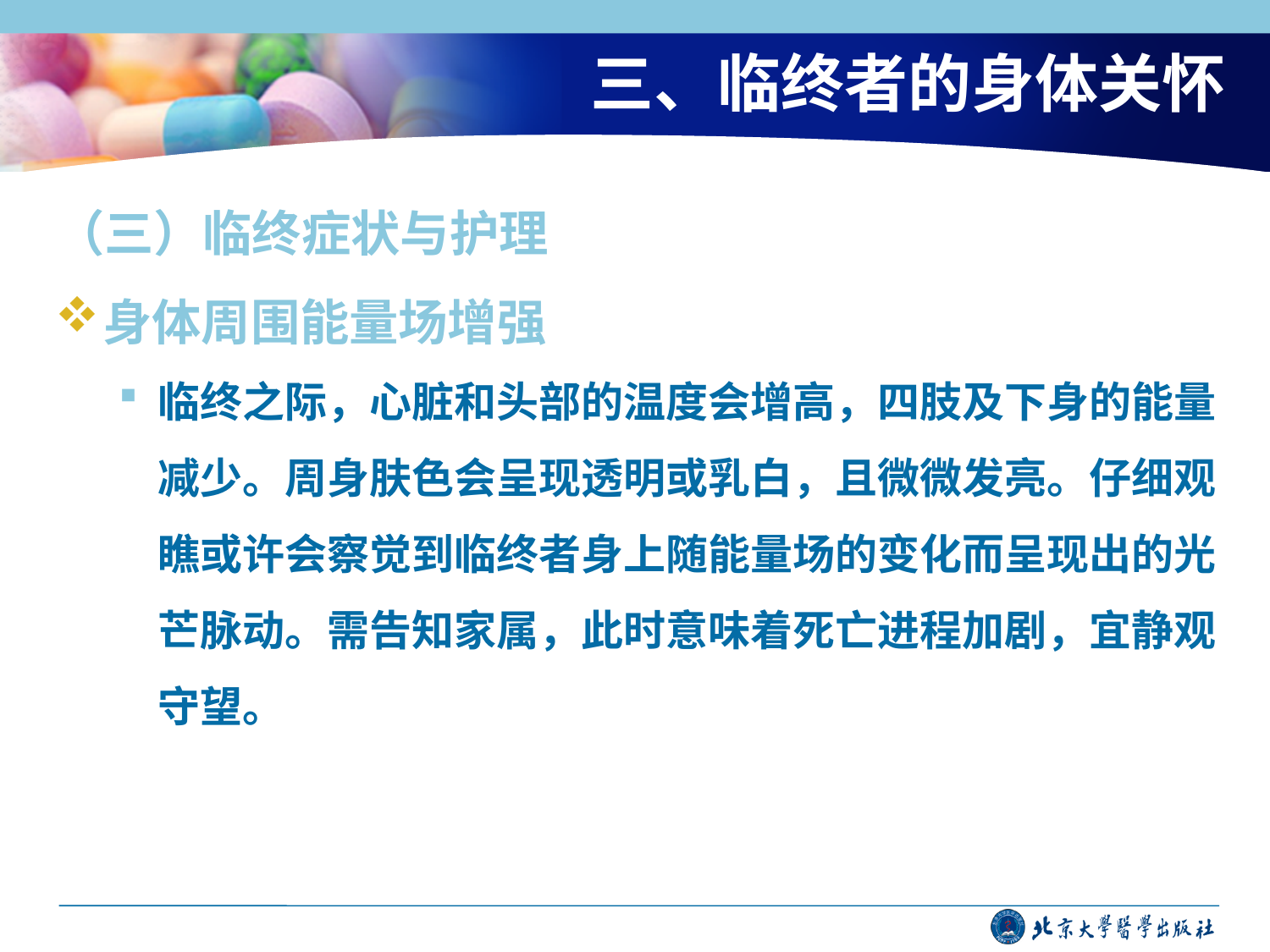

# 三、临终者的身体关怀
（三）临终症状与护理
身体周围能量场增强
临终之际，心脏和头部的温度会增高，四肢及下身的能量减少。周身肤色会呈现透明或乳白，且微微发亮。仔细观瞧或许会察觉到临终者身上随能量场的变化而呈现出的光芒脉动。需告知家属，此时意味着死亡进程加剧，宜静观守望。